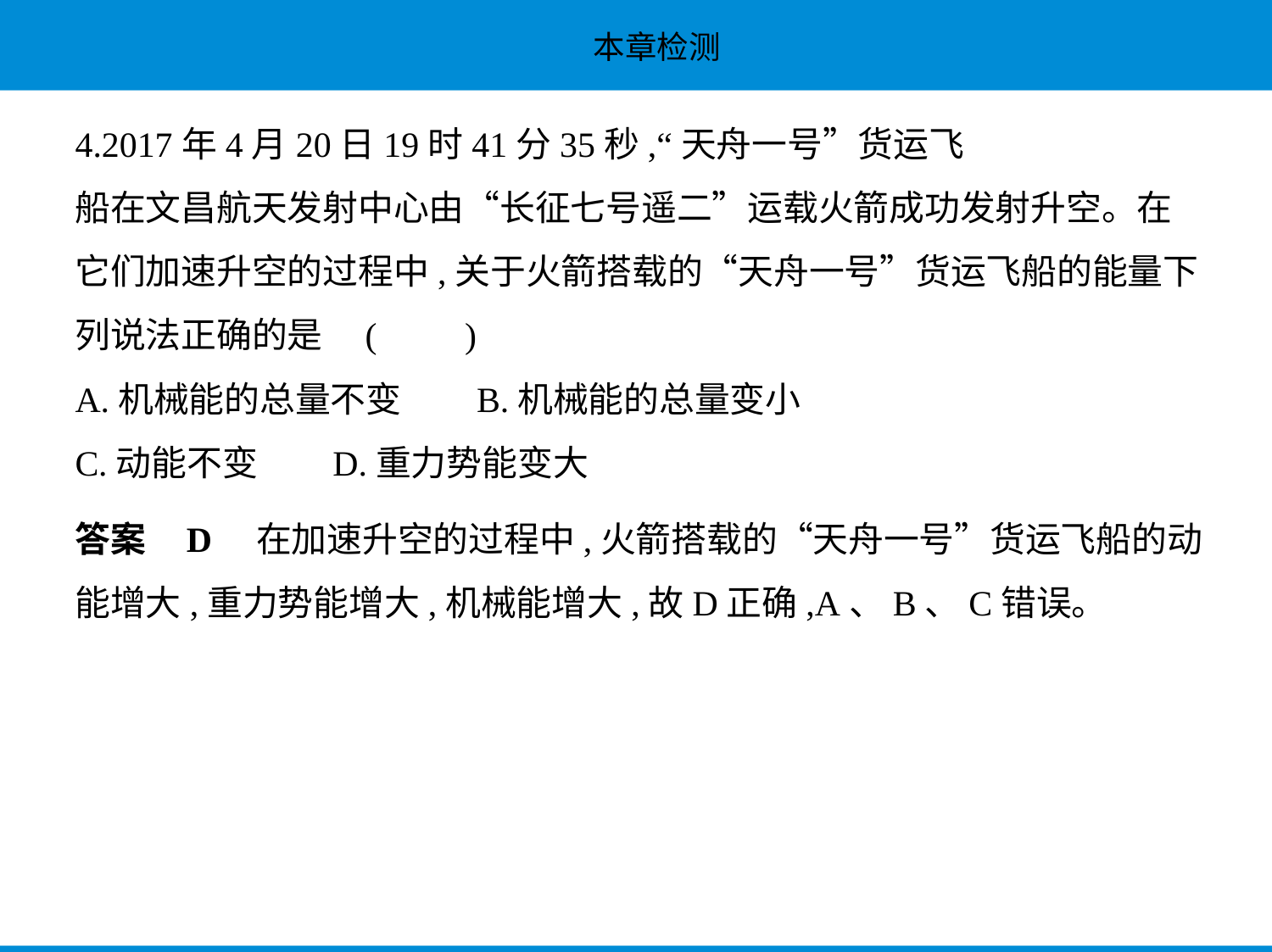

4.2017年4月20日19时41分35秒,“天舟一号”货运飞
船在文昌航天发射中心由“长征七号遥二”运载火箭成功发射升空。在
它们加速升空的过程中,关于火箭搭载的“天舟一号”货运飞船的能量下
列说法正确的是 (　　)
A.机械能的总量不变　    B.机械能的总量变小
C.动能不变　    D.重力势能变大
答案    D　在加速升空的过程中,火箭搭载的“天舟一号”货运飞船的动
能增大,重力势能增大,机械能增大,故D正确,A、B、C错误。